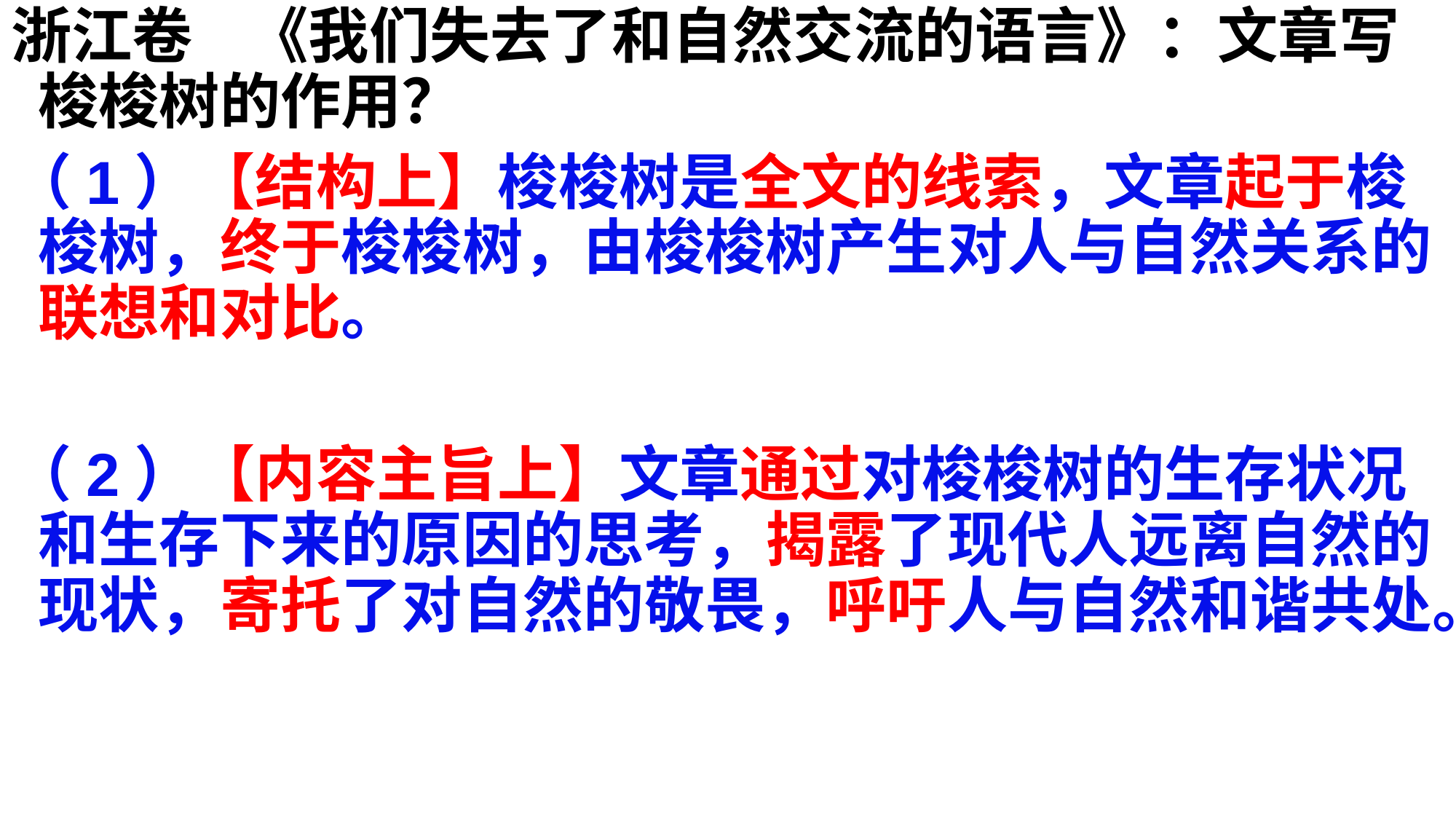

浙江卷    《我们失去了和自然交流的语言》：文章写梭梭树的作用？
（1）【结构上】梭梭树是全文的线索，文章起于梭梭树，终于梭梭树，由梭梭树产生对人与自然关系的联想和对比。

（2）【内容主旨上】文章通过对梭梭树的生存状况和生存下来的原因的思考，揭露了现代人远离自然的现状，寄托了对自然的敬畏，呼吁人与自然和谐共处。